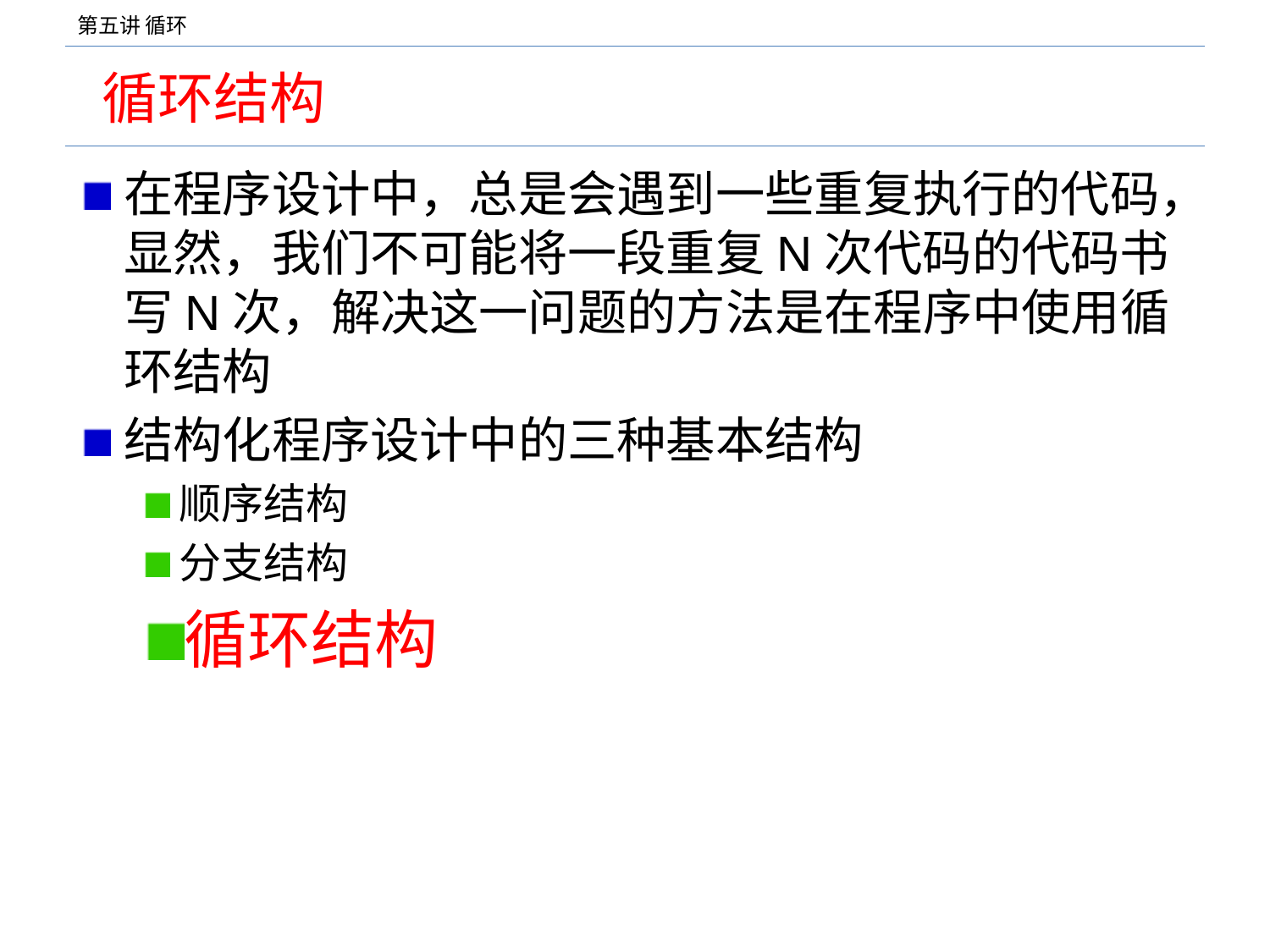

# 循环结构
在程序设计中，总是会遇到一些重复执行的代码，显然，我们不可能将一段重复N次代码的代码书写N次，解决这一问题的方法是在程序中使用循环结构
结构化程序设计中的三种基本结构
顺序结构
分支结构
循环结构